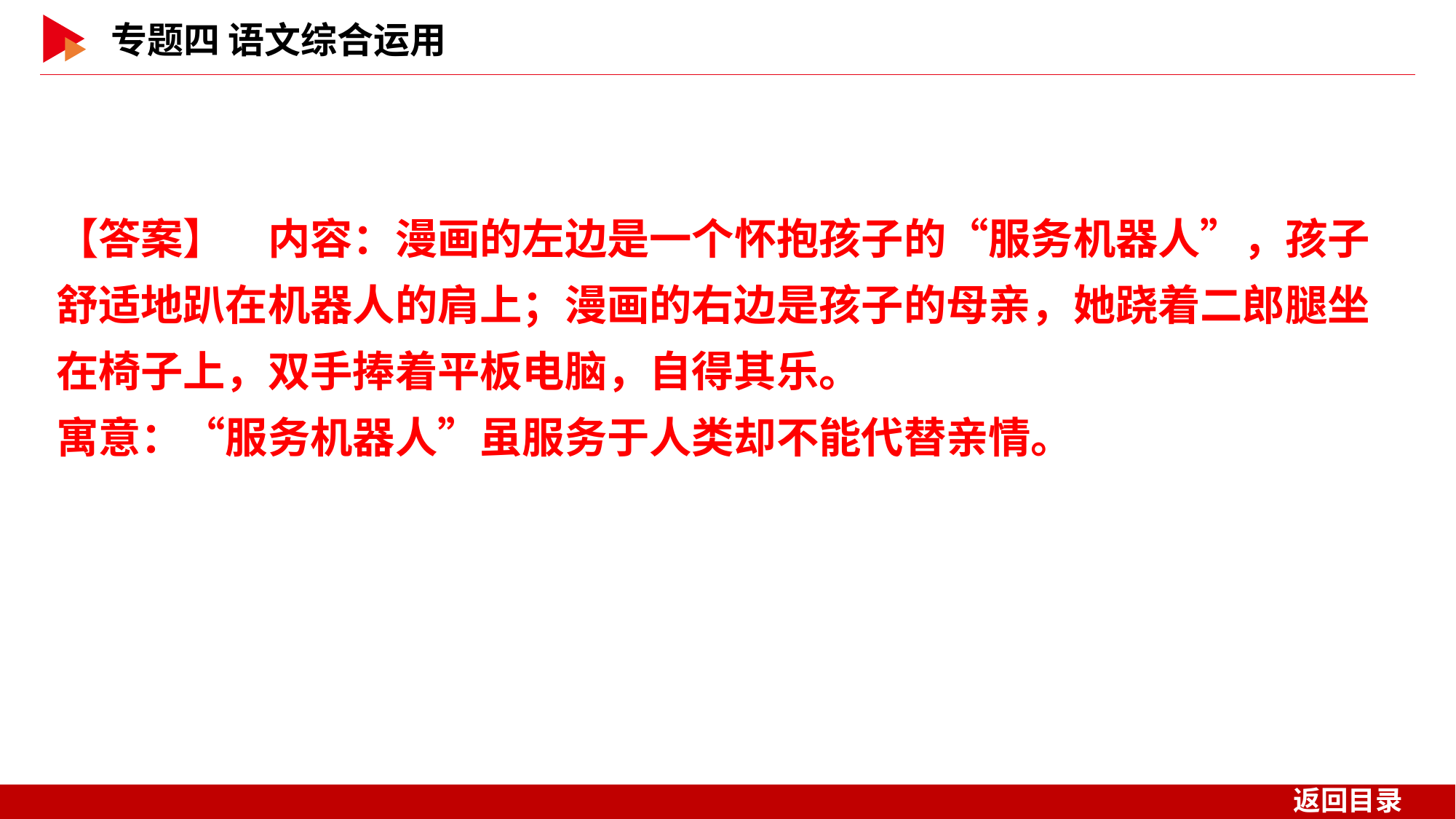

【答案】　内容：漫画的左边是一个怀抱孩子的“服务机器人”，孩子舒适地趴在机器人的肩上；漫画的右边是孩子的母亲，她跷着二郎腿坐在椅子上，双手捧着平板电脑，自得其乐。
寓意：“服务机器人”虽服务于人类却不能代替亲情。